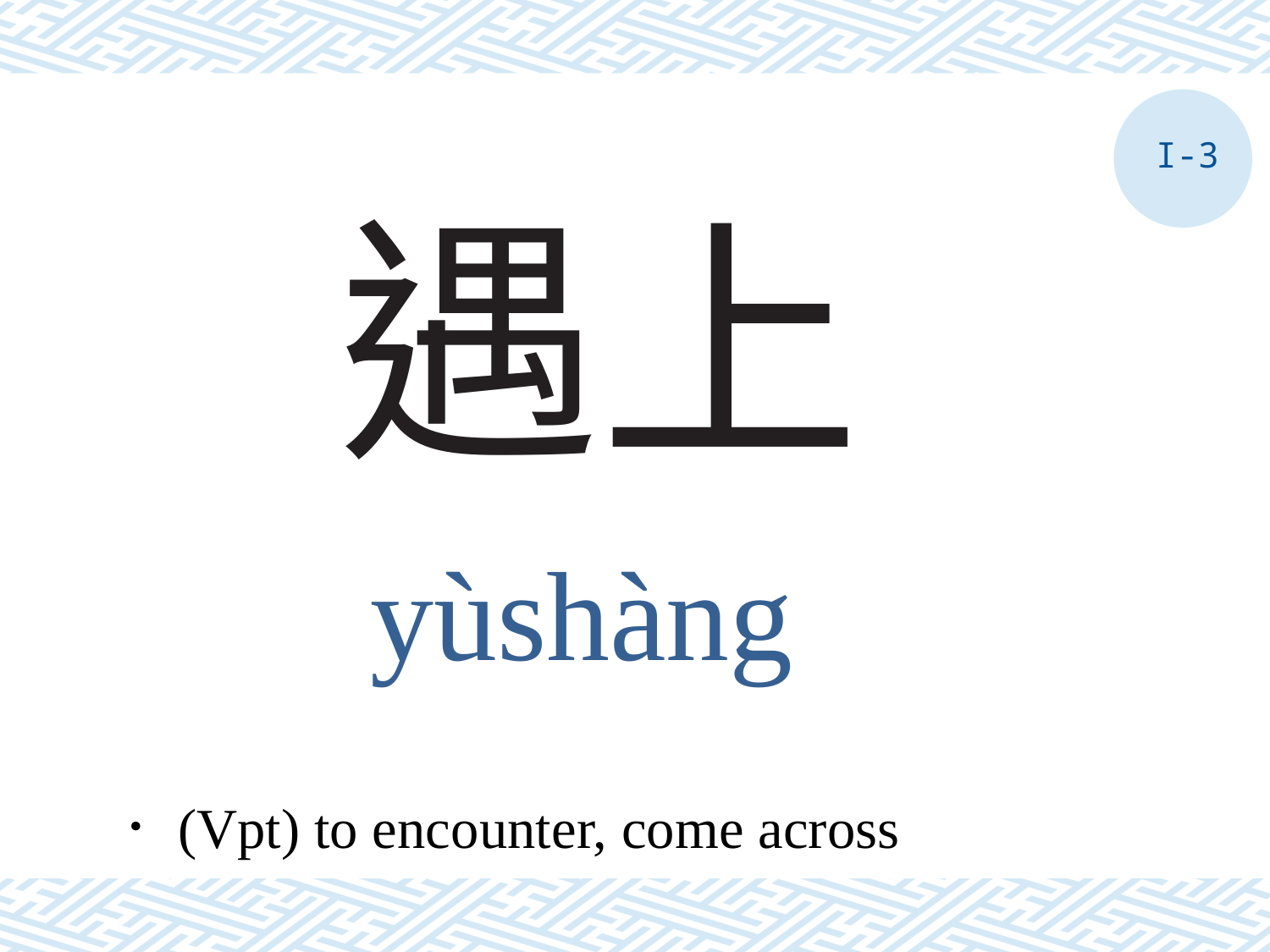

I-3

# 遇上
yùshàng
．(Vpt) to encounter, come across